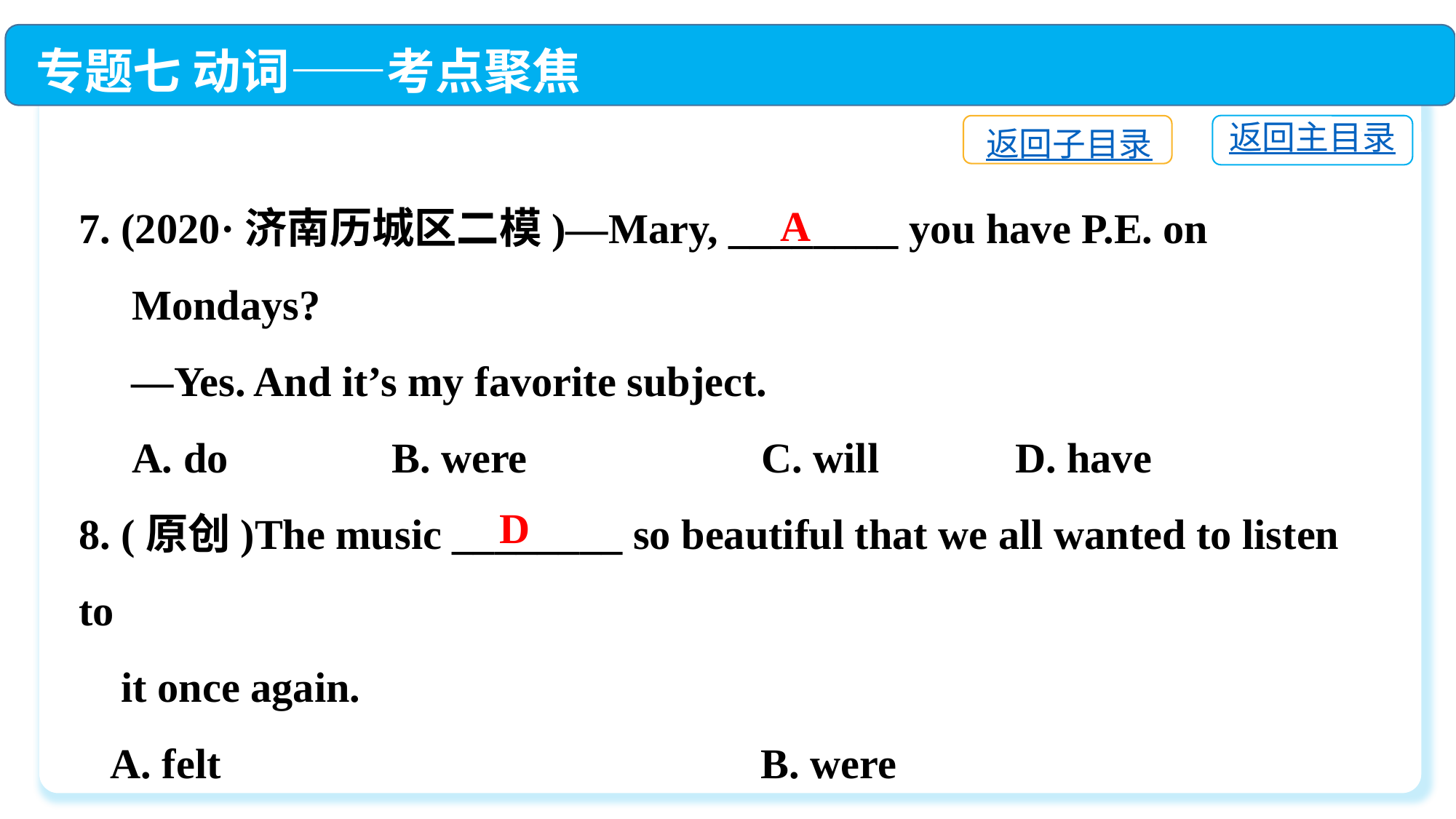

专题七 动词——考点聚焦

返回主目录

返回子目录
7. (2020·济南历城区二模)—Mary, ________ you have P.E. on
     Mondays?
     —Yes. And it’s my favorite subject.
     A. do	         B. were	             C. will	      D. have
8. (原创)The music ________ so beautiful that we all wanted to listen to
    it once again.
   A. felt 	                                            B. were
   C. tasted　	                                  D. sounded
A

D